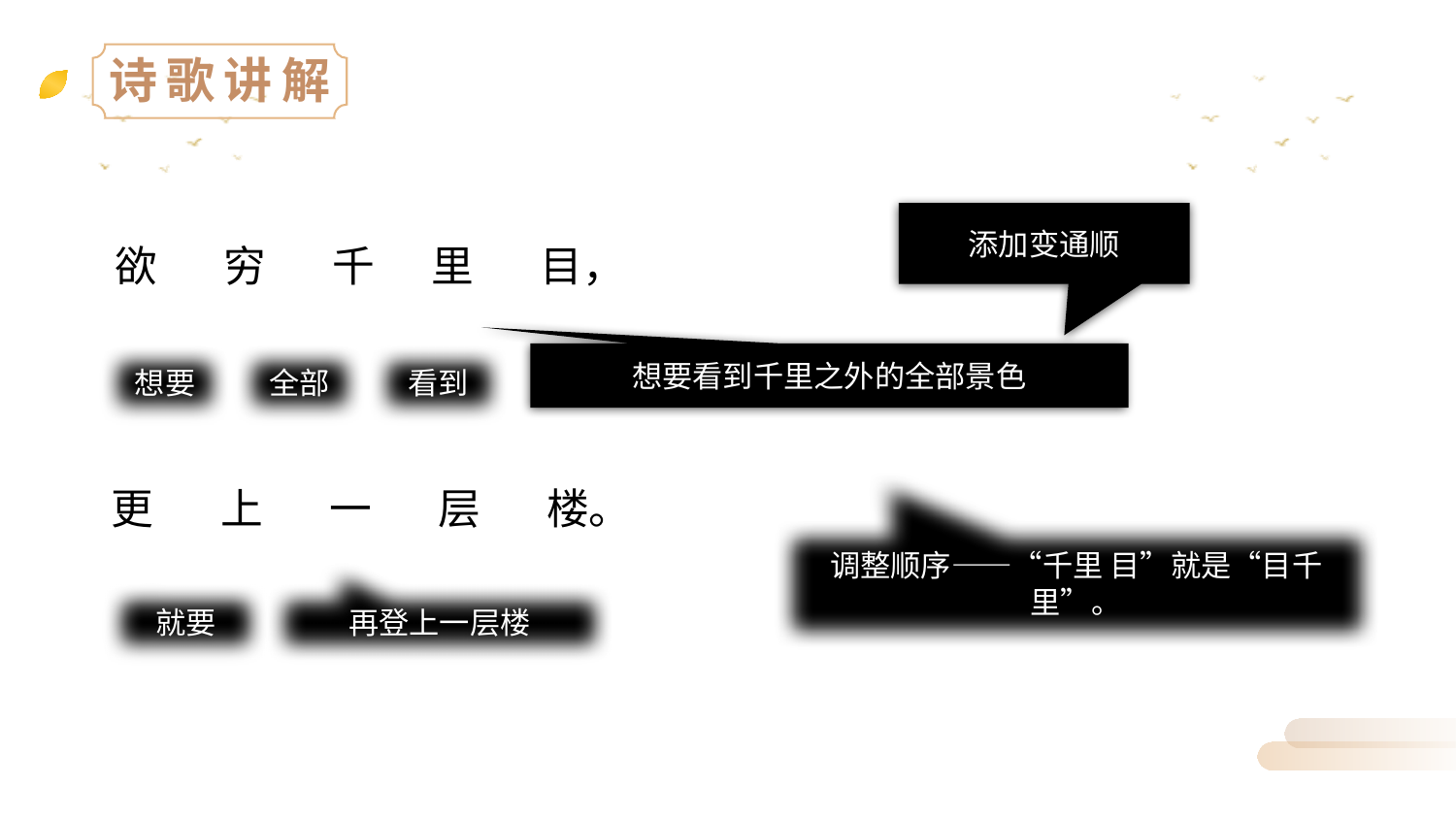

诗歌讲解
添加变通顺
欲       穷       千      里       目，
想要看到千里之外的全部景色
想要
全部
看到
更       上       一       层       楼。
调整顺序——“千里 目”就是“目千里”。
就要
再登上一层楼